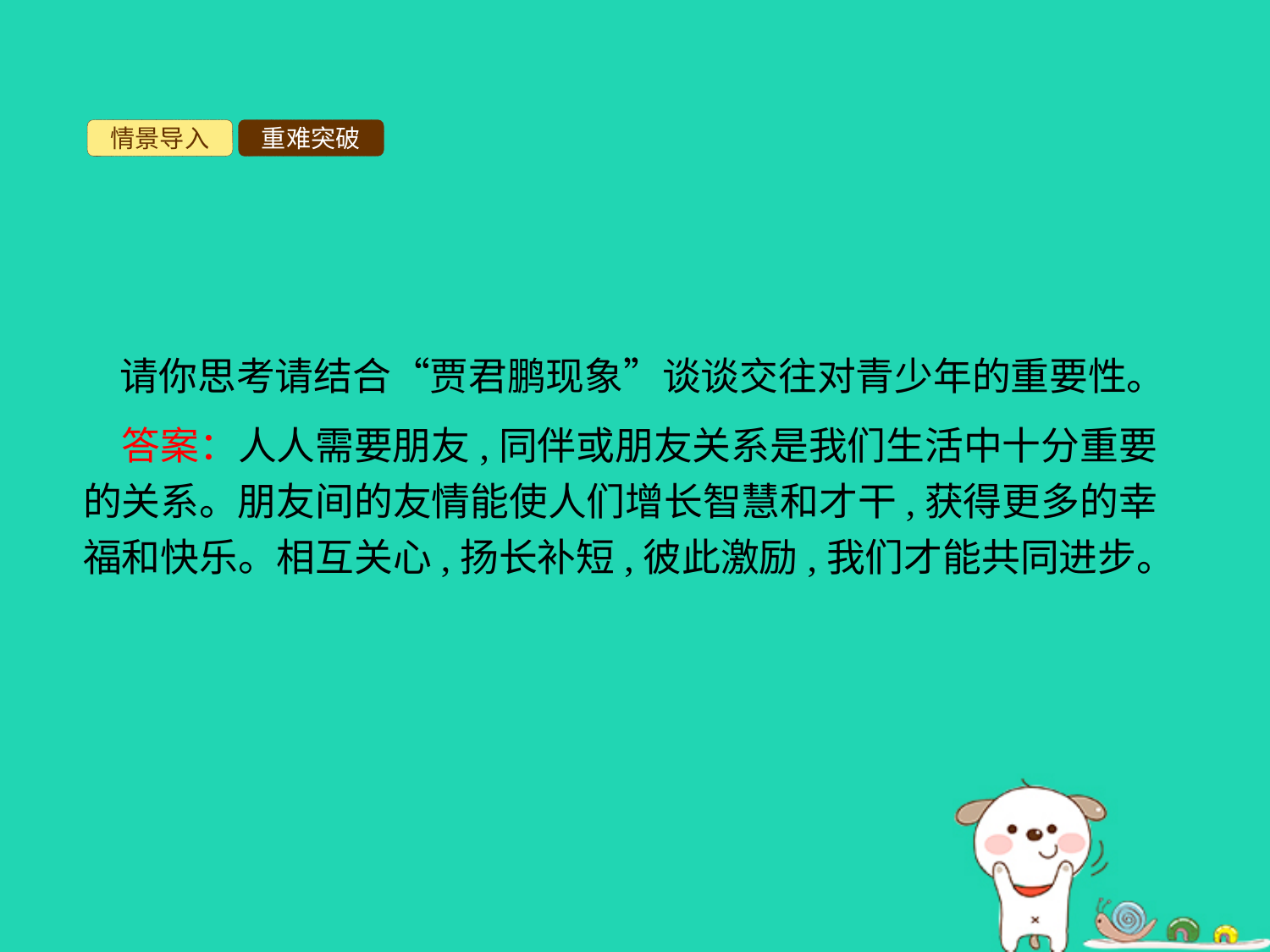

情景导入
重难突破
请你思考请结合“贾君鹏现象”谈谈交往对青少年的重要性。
答案：人人需要朋友,同伴或朋友关系是我们生活中十分重要的关系。朋友间的友情能使人们增长智慧和才干,获得更多的幸福和快乐。相互关心,扬长补短,彼此激励,我们才能共同进步。